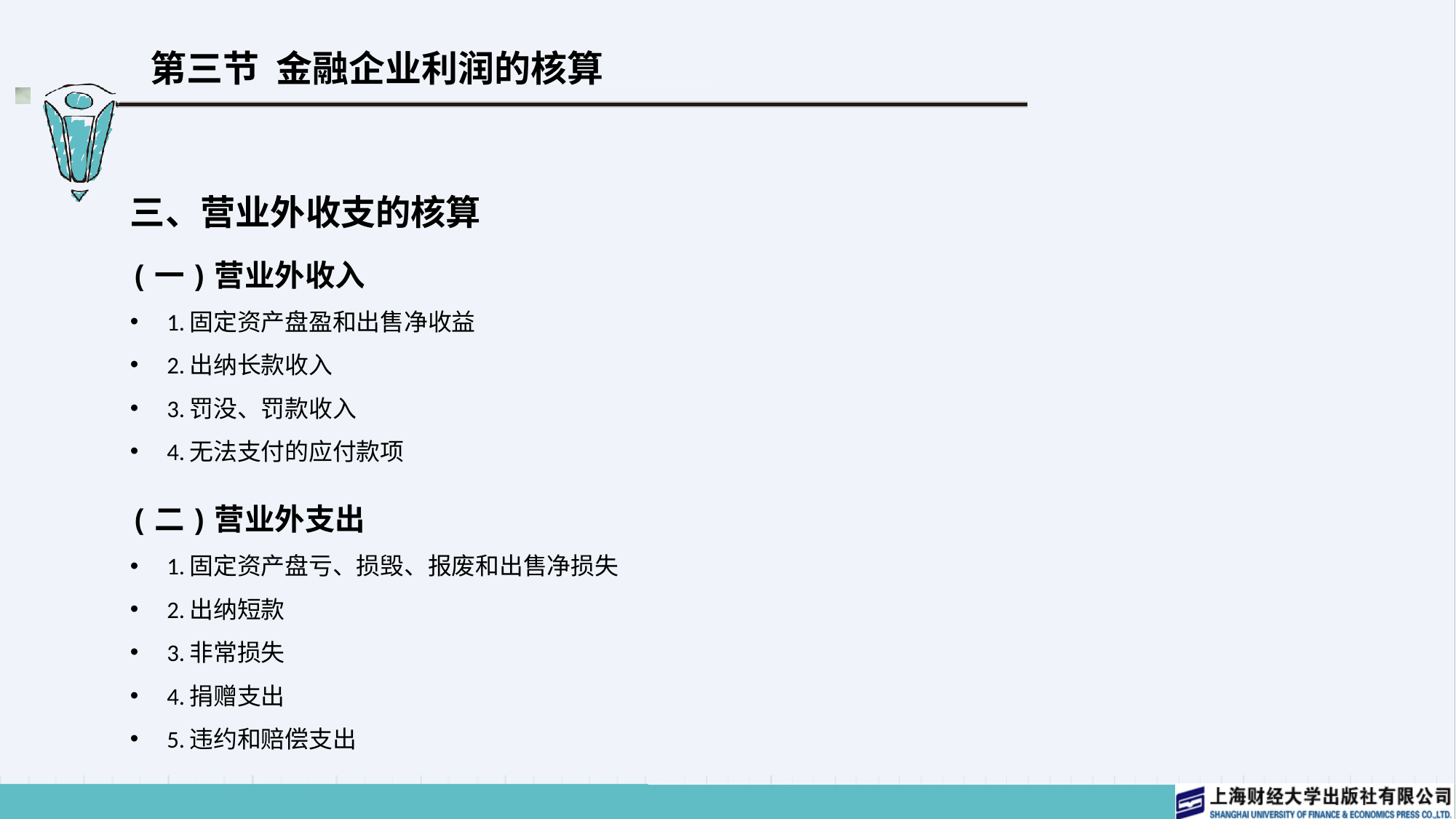

# 第三节  金融企业利润的核算
三、营业外收支的核算
(一)营业外收入
1.固定资产盘盈和出售净收益
2.出纳长款收入
3.罚没、罚款收入
4.无法支付的应付款项
(二)营业外支出
1.固定资产盘亏、损毁、报废和出售净损失
2.出纳短款
3.非常损失
4.捐赠支出
5.违约和赔偿支出